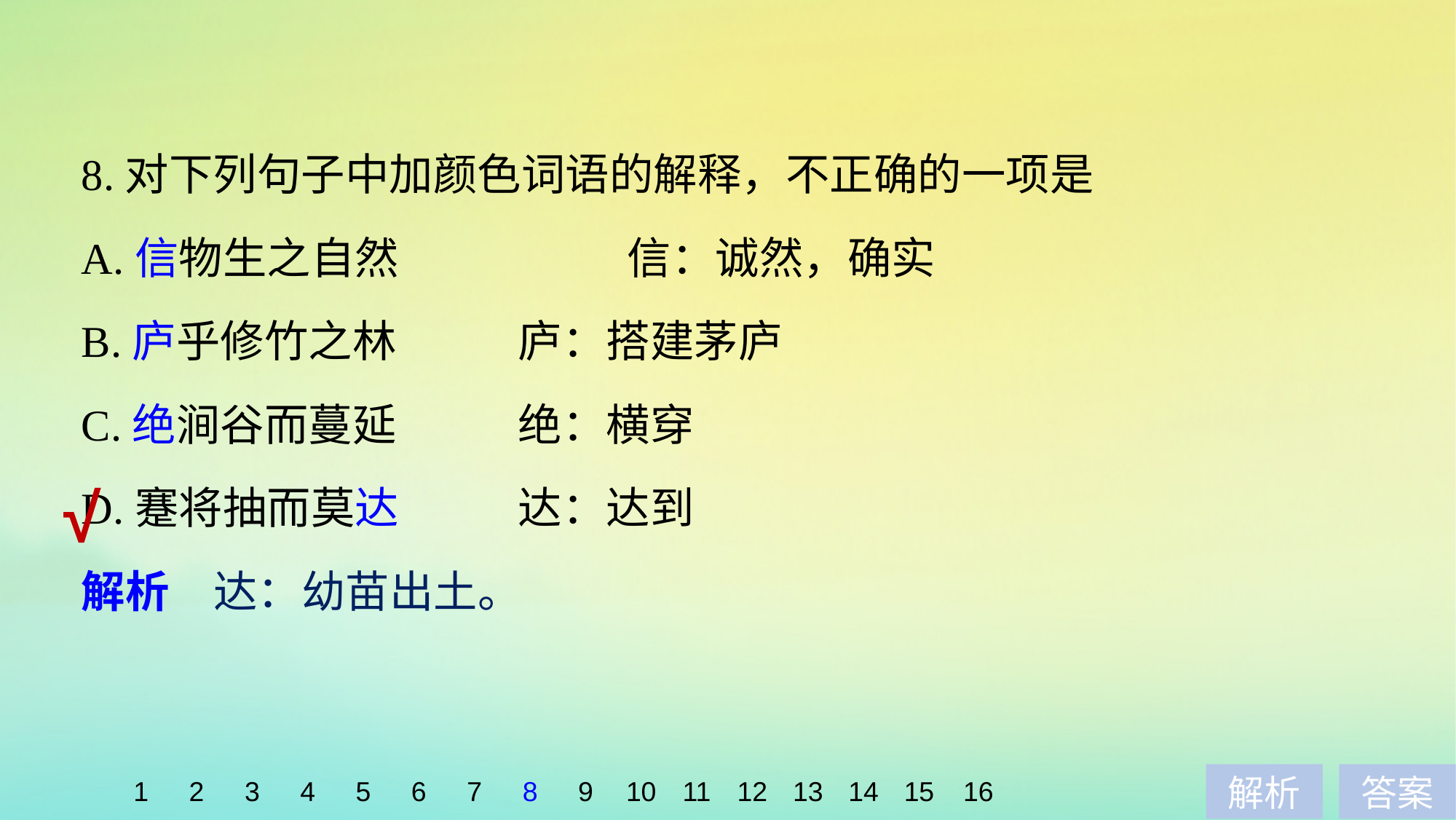

8.对下列句子中加颜色词语的解释，不正确的一项是
A.信物生之自然　　　　	信：诚然，确实
B.庐乎修竹之林  	庐：搭建茅庐
C.绝涧谷而蔓延  	绝：横穿
D.蹇将抽而莫达  	达：达到
解析　达：幼苗出土。
√
1
2
3
4
5
6
7
8
9
10
11
12
13
14
15
16
解析
答案